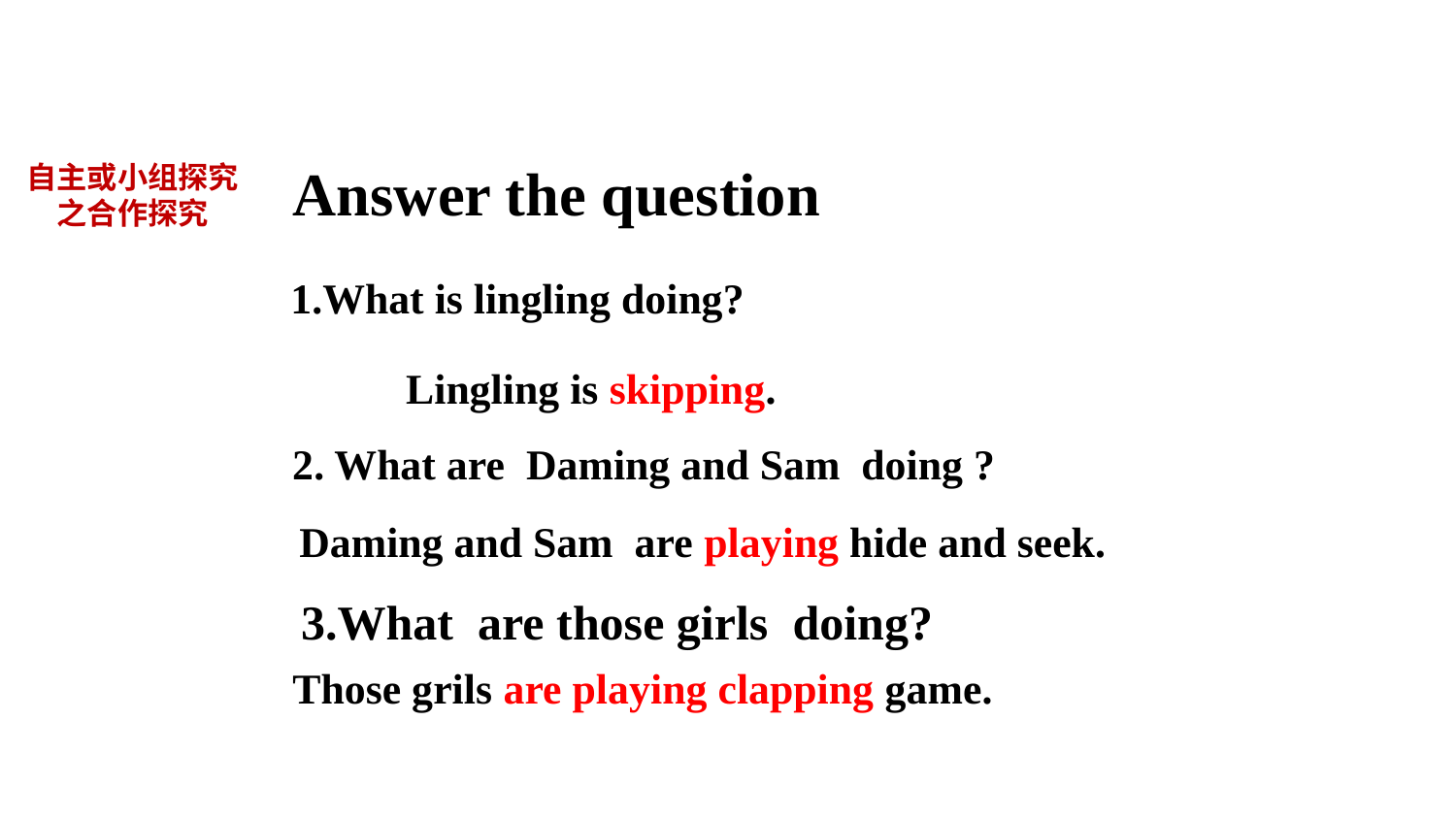

自主或小组探究
之合作探究
Answer the question
	1.What is lingling doing?
	 Lingling is skipping.

2. What are  Daming and Sam  doing ?

	Daming and Sam  are playing hide and seek.
3.What  are those girls  doing?
Those grils are playing clapping game.